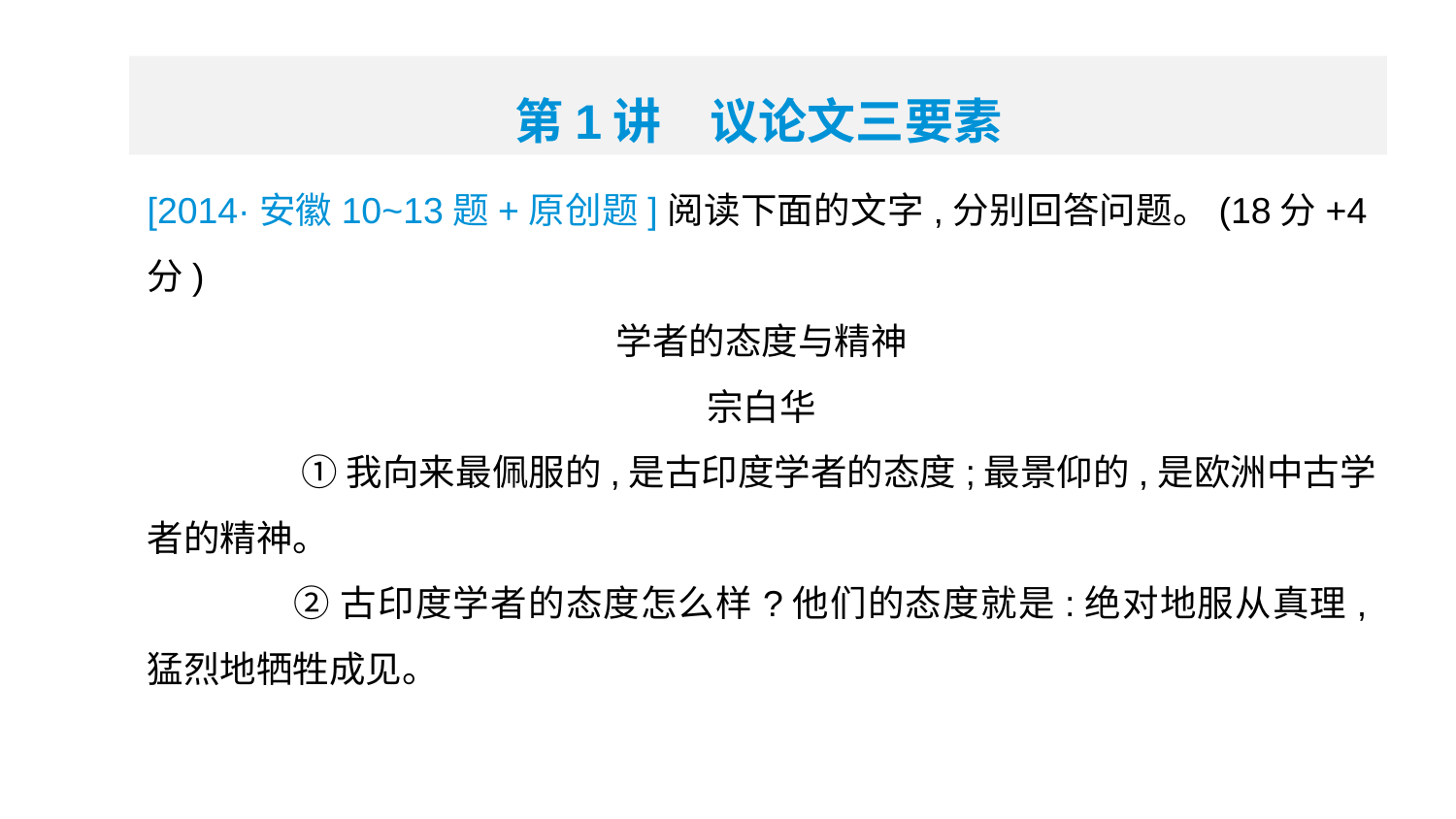

第1讲　议论文三要素
[2014·安徽10~13题+原创题]阅读下面的文字,分别回答问题。(18分+4分)
学者的态度与精神
宗白华
	 ①我向来最佩服的,是古印度学者的态度;最景仰的,是欧洲中古学者的精神。
	②古印度学者的态度怎么样?他们的态度就是:绝对地服从真理,猛烈地牺牲成见。